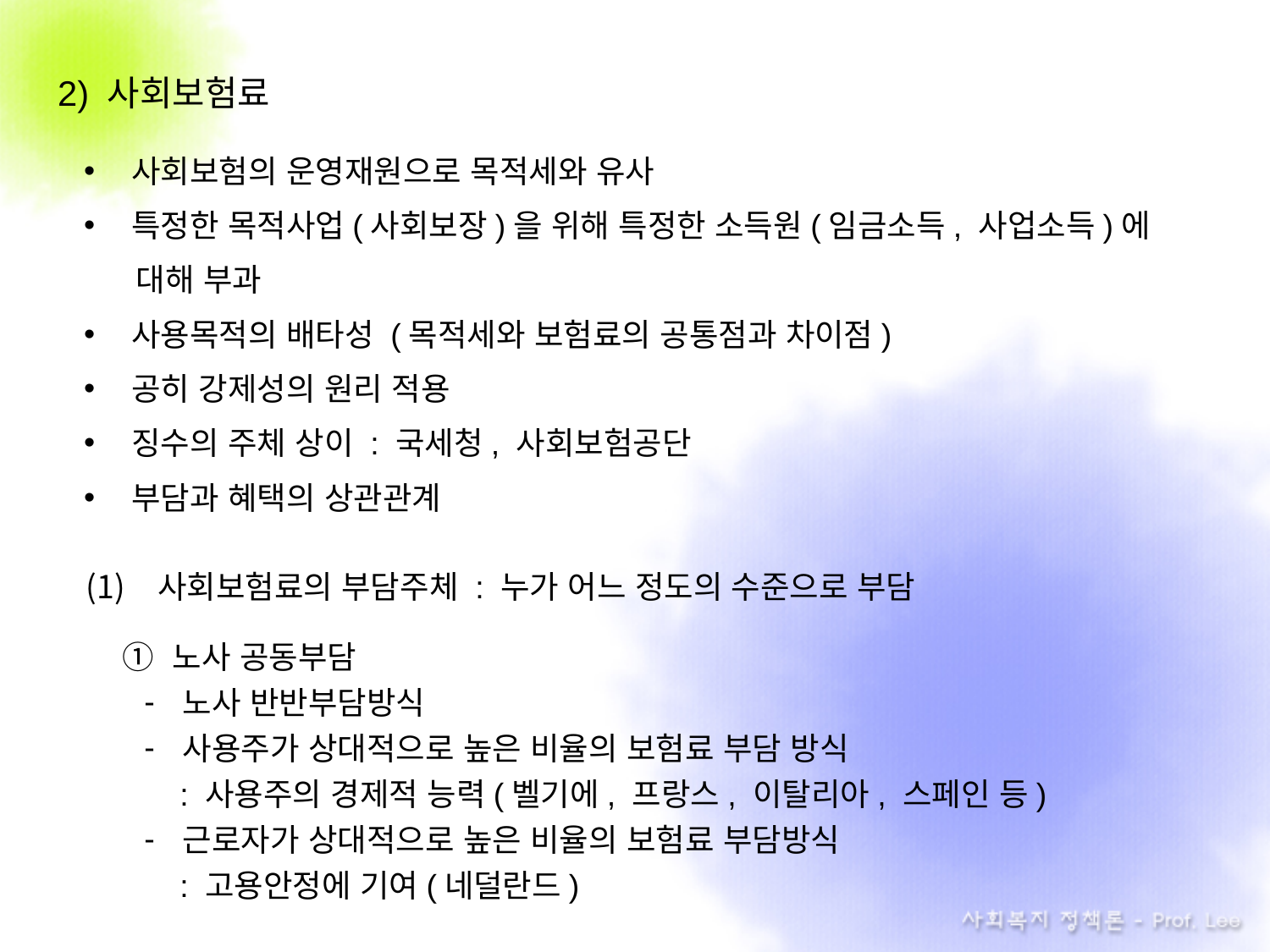

2) 사회보험료

사회보험의 운영재원으로 목적세와 유사
특정한 목적사업(사회보장)을 위해 특정한 소득원(임금소득, 사업소득)에
   . 대해 부과
사용목적의 배타성 (목적세와 보험료의 공통점과 차이점)
공히 강제성의 원리 적용
징수의 주체 상이 : 국세청, 사회보험공단
부담과 혜택의 상관관계

사회보험료의 부담주체 : 누가 어느 정도의 수준으로 부담

노사 공동부담
노사 반반부담방식
사용주가 상대적으로 높은 비율의 보험료 부담 방식
    : 사용주의 경제적 능력(벨기에, 프랑스, 이탈리아, 스페인 등)
근로자가 상대적으로 높은 비율의 보험료 부담방식
    : 고용안정에 기여(네덜란드)